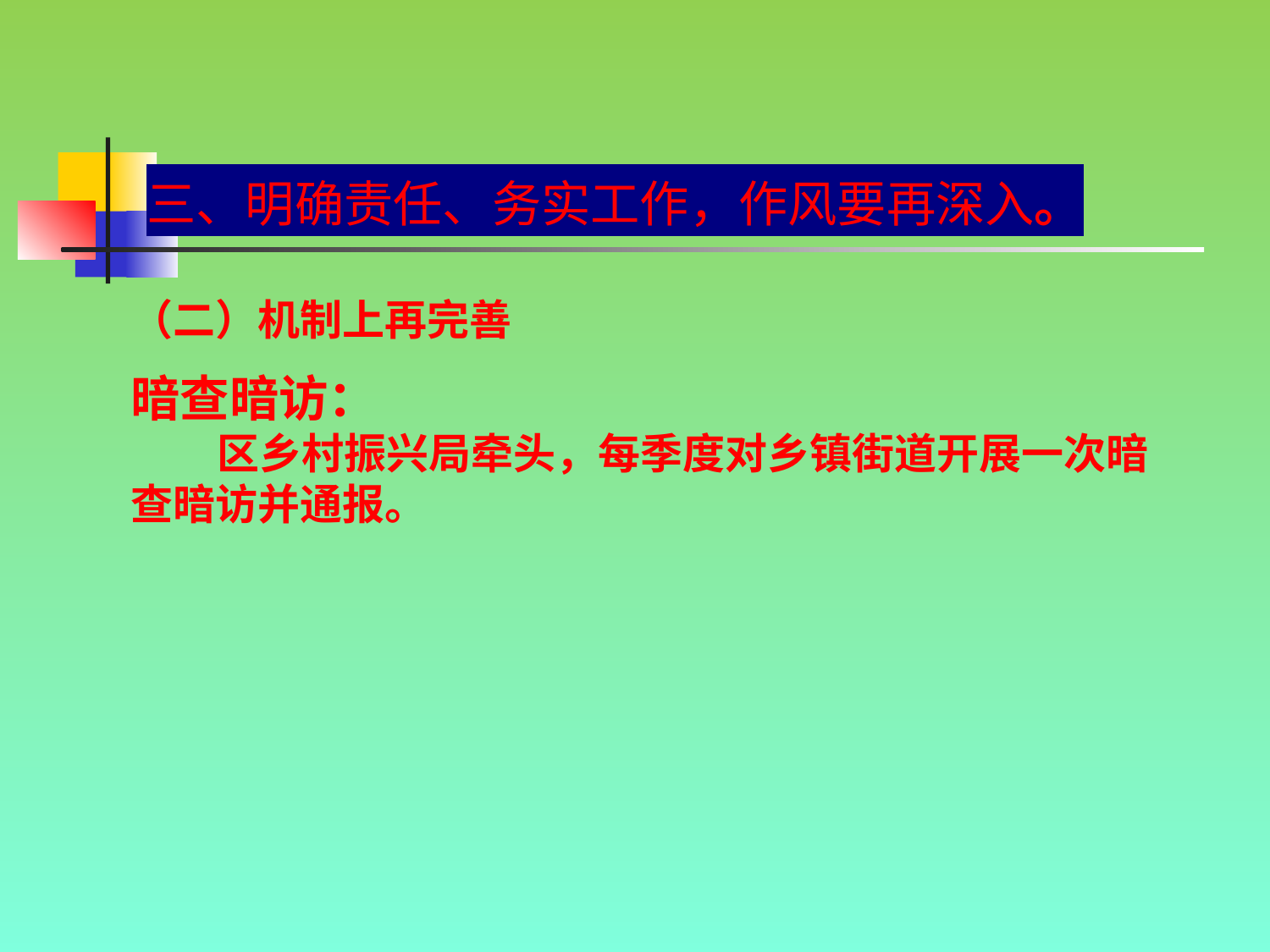

三、明确责任、务实工作，作风要再深入。
（二）机制上再完善
暗查暗访：
        区乡村振兴局牵头，每季度对乡镇街道开展一次暗查暗访并通报。